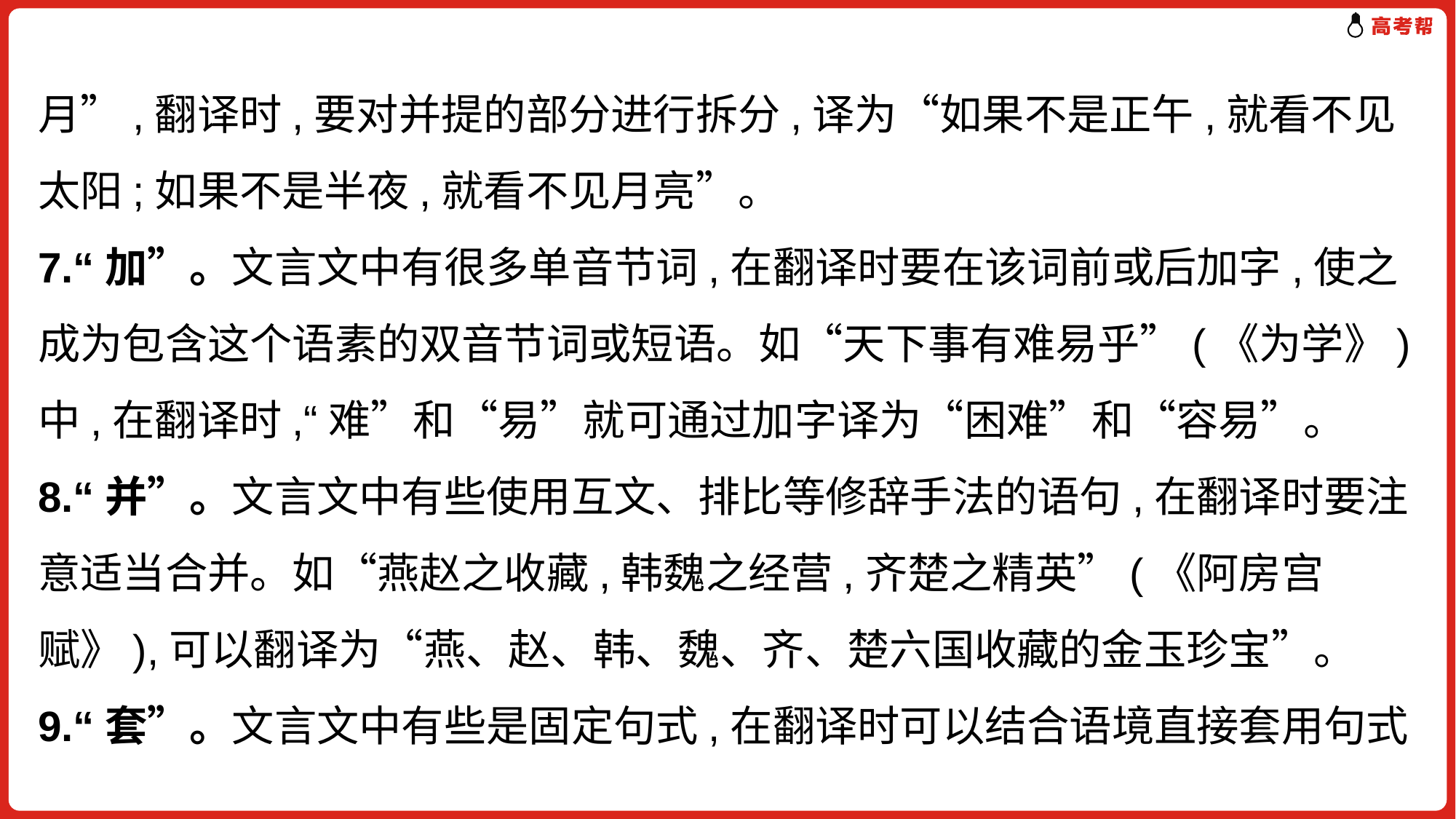

月”,翻译时,要对并提的部分进行拆分,译为“如果不是正午,就看不见太阳;如果不是半夜,就看不见月亮”。
7.“加”。文言文中有很多单音节词,在翻译时要在该词前或后加字,使之成为包含这个语素的双音节词或短语。如“天下事有难易乎”(《为学》)中,在翻译时,“难”和“易”就可通过加字译为“困难”和“容易”。
8.“并”。文言文中有些使用互文、排比等修辞手法的语句,在翻译时要注意适当合并。如“燕赵之收藏,韩魏之经营,齐楚之精英”(《阿房宫赋》),可以翻译为“燕、赵、韩、魏、齐、楚六国收藏的金玉珍宝”。
9.“套”。文言文中有些是固定句式,在翻译时可以结合语境直接套用句式